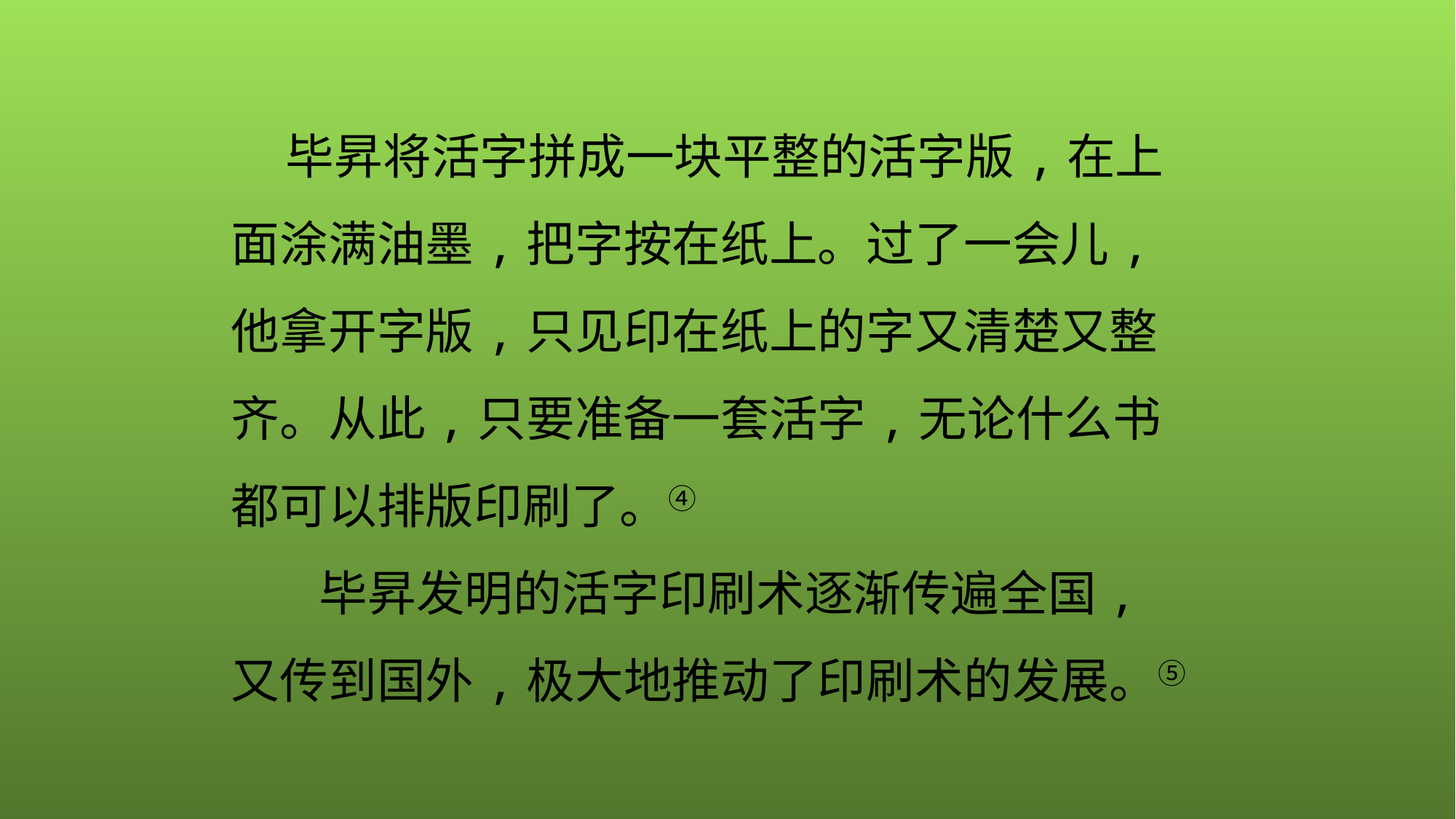

毕昇将活字拼成一块平整的活字版,在上面涂满油墨,把字按在纸上。过了一会儿,他拿开字版,只见印在纸上的字又清楚又整齐。从此,只要准备一套活字,无论什么书都可以排版印刷了。④
  毕昇发明的活字印刷术逐渐传遍全国,又传到国外,极大地推动了印刷术的发展。⑤